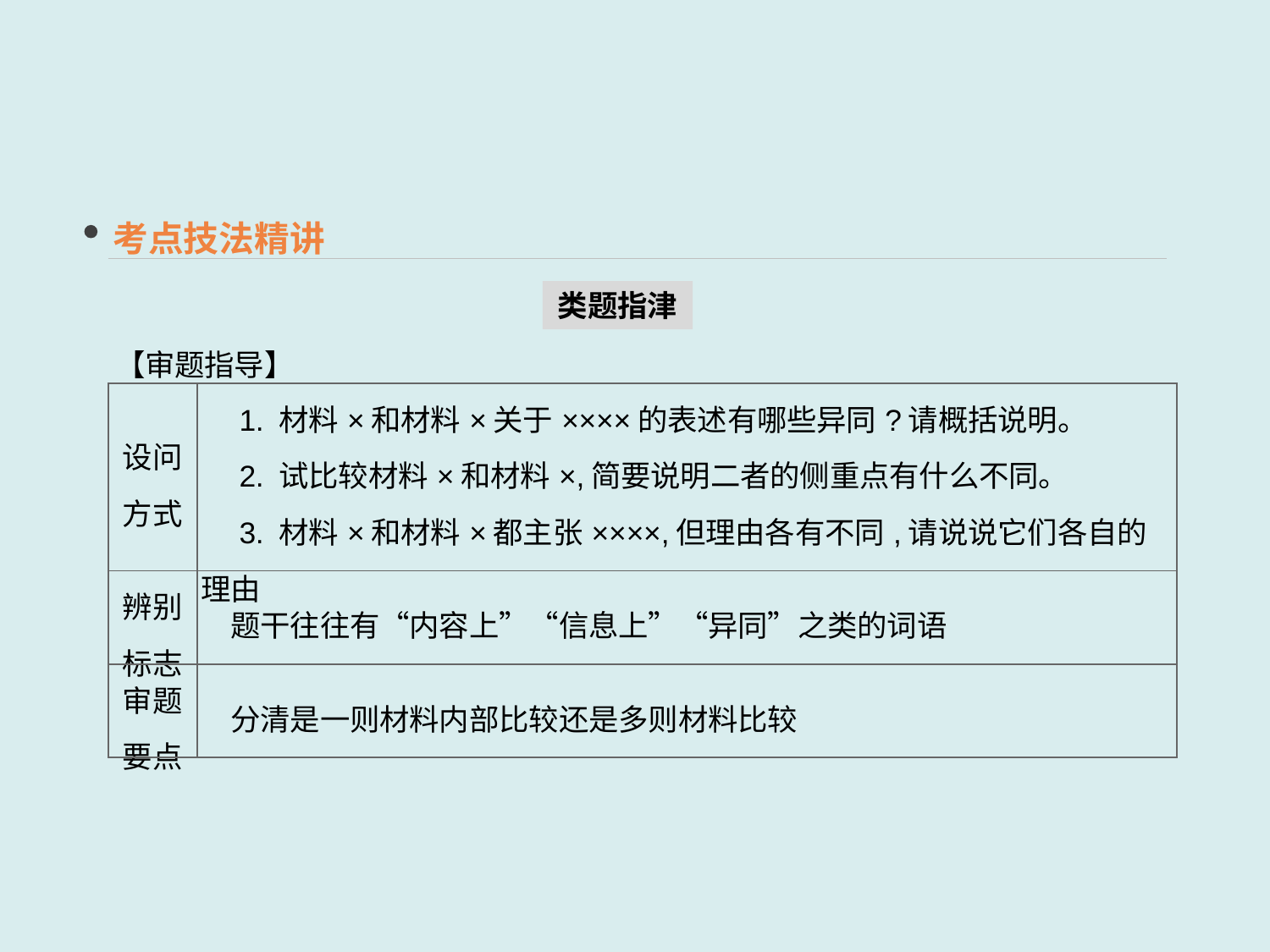

考点技法精讲

类题指津
【审题指导】
| 设问方式 | 1. 材料×和材料×关于××××的表述有哪些异同?请概括说明。 　2. 试比较材料×和材料×,简要说明二者的侧重点有什么不同。 　3. 材料×和材料×都主张××××,但理由各有不同,请说说它们各自的理由 |
| --- | --- |
| 辨别标志 | 题干往往有“内容上”“信息上”“异同”之类的词语 |
| 审题要点 | 分清是一则材料内部比较还是多则材料比较 |